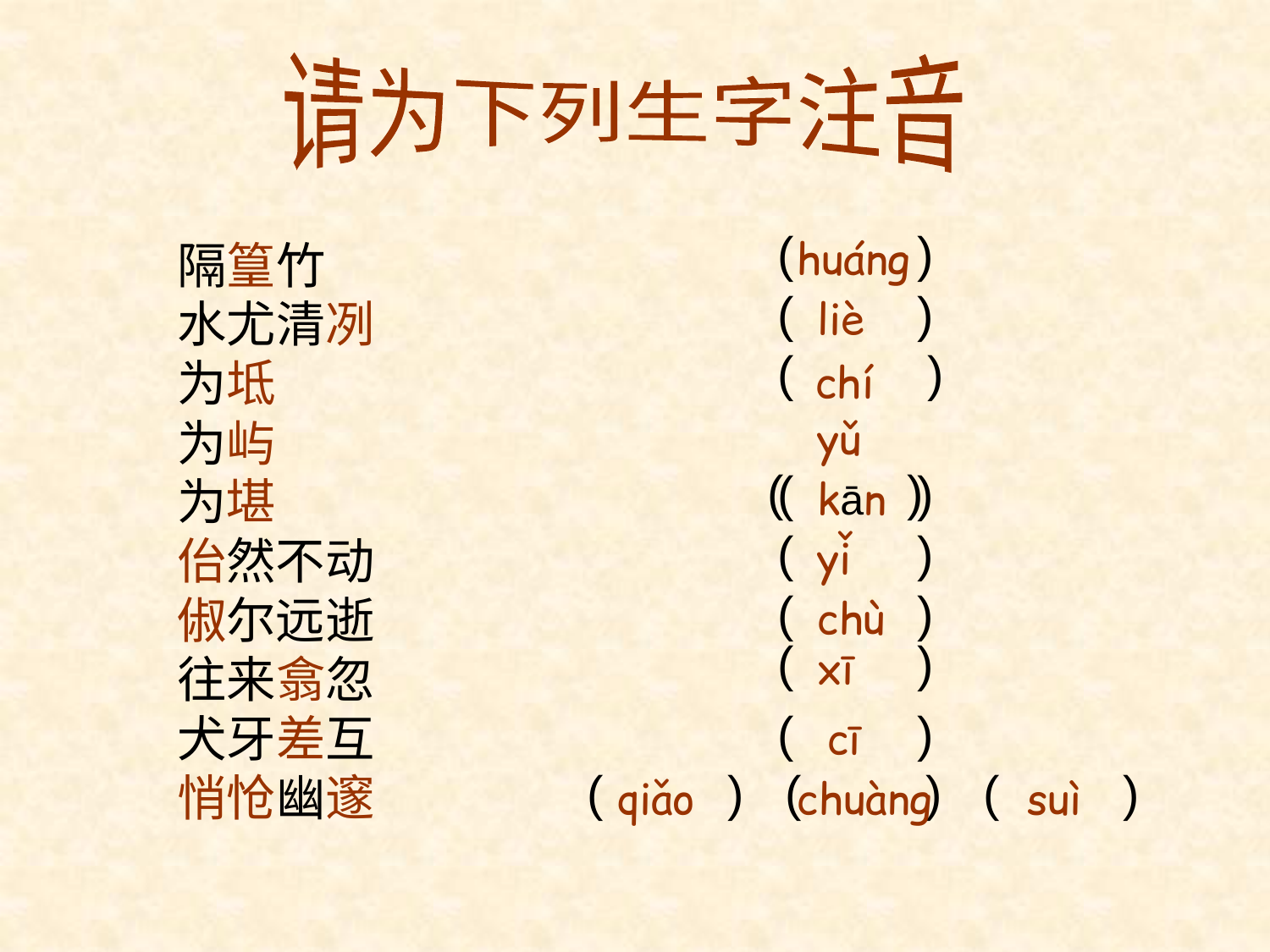

请为下列生字注音

(         )
huáng
隔篁竹
水尤清冽
为坻
为屿
为堪
佁然不动
俶尔远逝
往来翕忽
犬牙差互
悄怆幽邃
(         )
liè
(        )
chí
 (         )
yǔ
(         )
kān

(         )
yǐ
(         )
chù
(         )
xī
(         )
cī
(         )   (         )   (         )
qiǎo
chuàng
suì